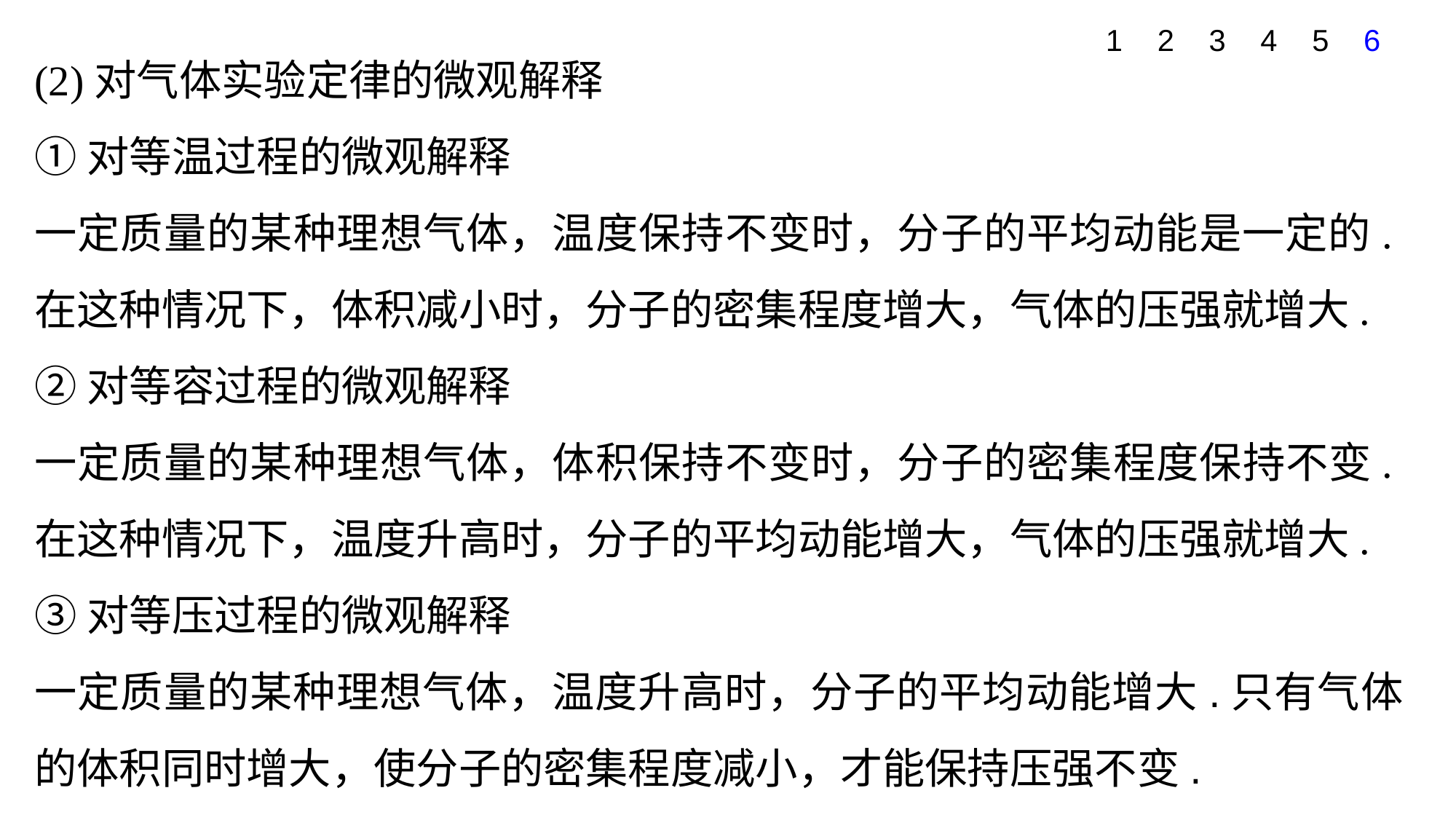

1
2
3
4
5
6
(2)对气体实验定律的微观解释
①对等温过程的微观解释
一定质量的某种理想气体，温度保持不变时，分子的平均动能是一定的.在这种情况下，体积减小时，分子的密集程度增大，气体的压强就增大.
②对等容过程的微观解释
一定质量的某种理想气体，体积保持不变时，分子的密集程度保持不变.在这种情况下，温度升高时，分子的平均动能增大，气体的压强就增大.
③对等压过程的微观解释
一定质量的某种理想气体，温度升高时，分子的平均动能增大.只有气体的体积同时增大，使分子的密集程度减小，才能保持压强不变.